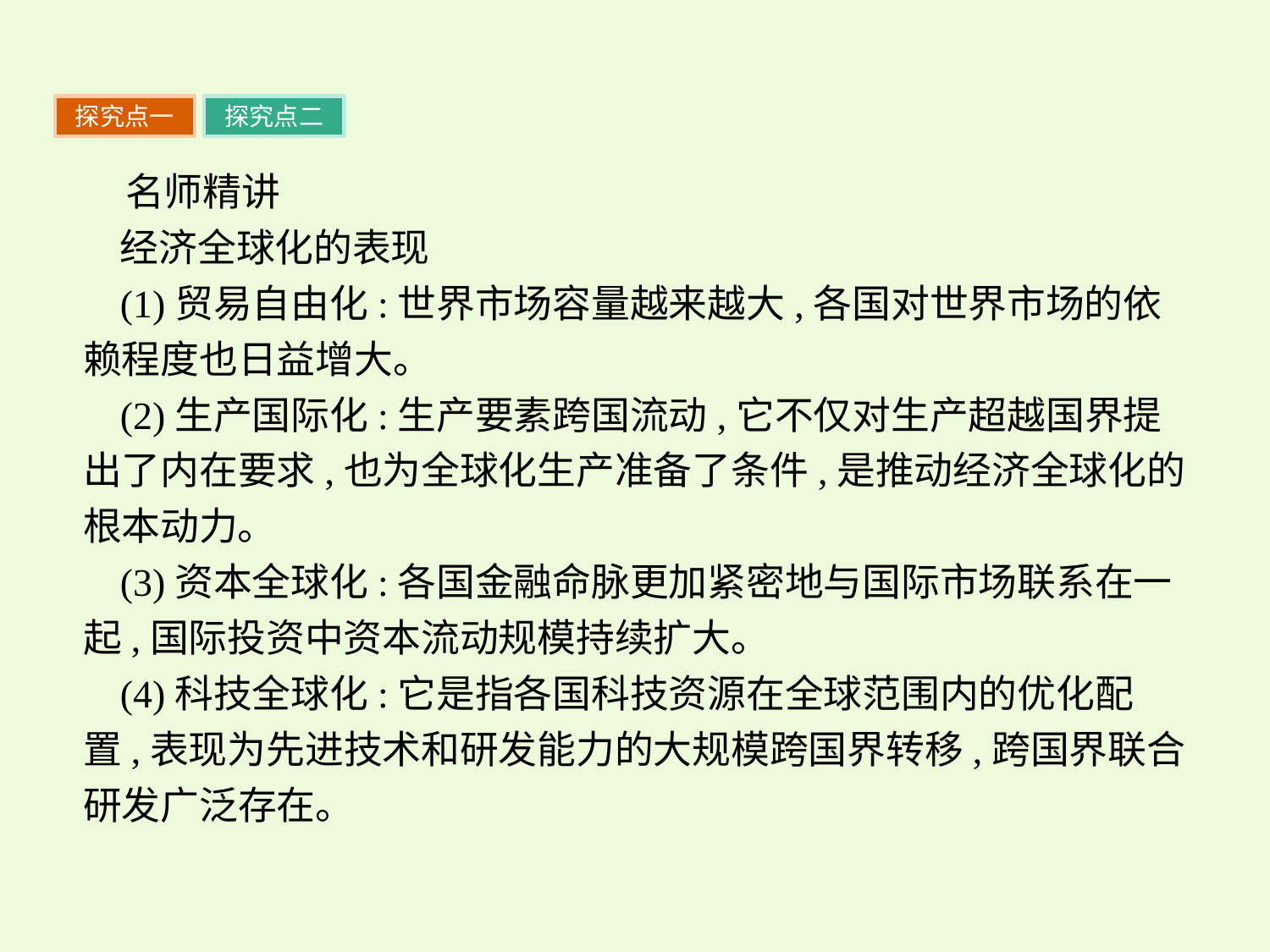

探究点一
探究点二
名师精讲
经济全球化的表现
(1)贸易自由化:世界市场容量越来越大,各国对世界市场的依赖程度也日益增大。
(2)生产国际化:生产要素跨国流动,它不仅对生产超越国界提出了内在要求,也为全球化生产准备了条件,是推动经济全球化的根本动力。
(3)资本全球化:各国金融命脉更加紧密地与国际市场联系在一起,国际投资中资本流动规模持续扩大。
(4)科技全球化:它是指各国科技资源在全球范围内的优化配置,表现为先进技术和研发能力的大规模跨国界转移,跨国界联合研发广泛存在。